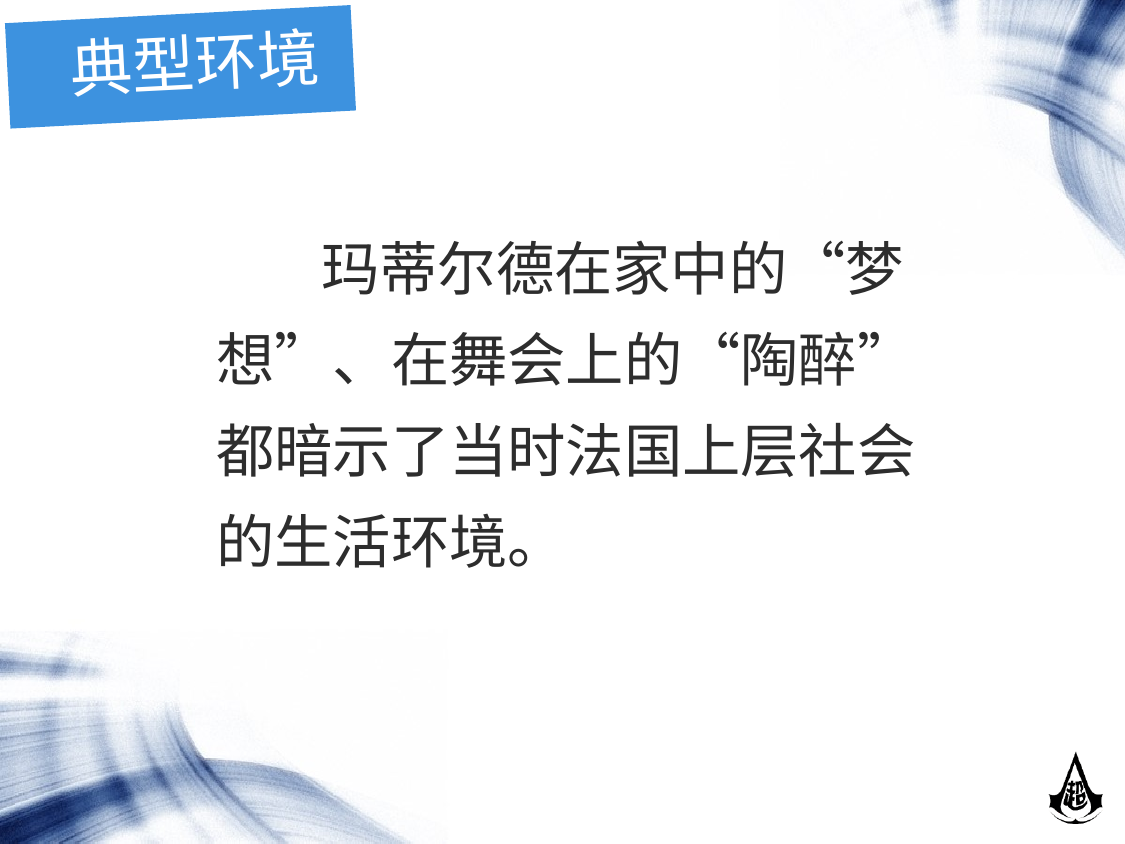

典型环境
       玛蒂尔德在家中的“梦想”、在舞会上的“陶醉”都暗示了当时法国上层社会的生活环境。